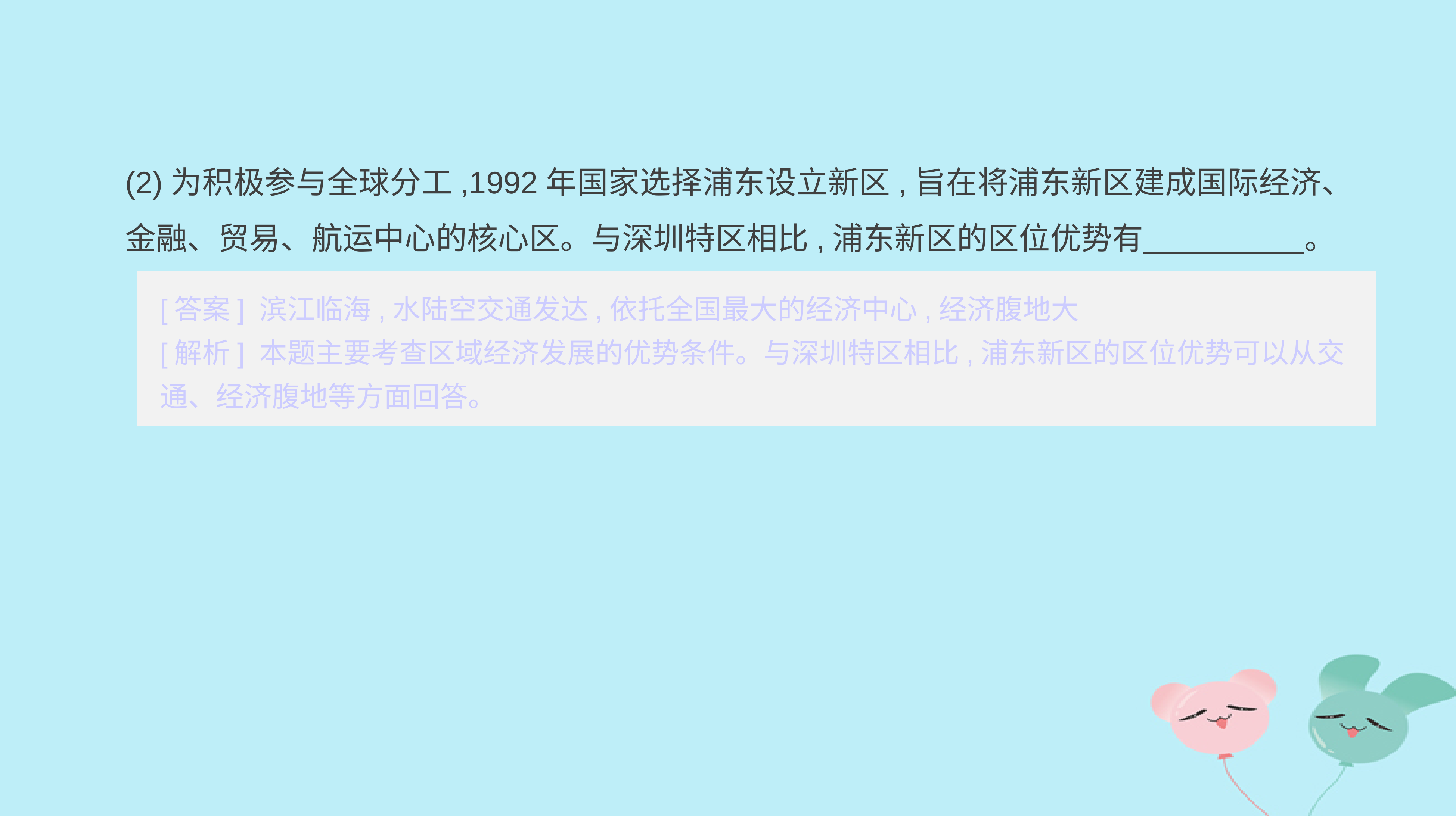

(2)为积极参与全球分工,1992年国家选择浦东设立新区,旨在将浦东新区建成国际经济、金融、贸易、航运中心的核心区。与深圳特区相比,浦东新区的区位优势有                       。

[答案] 滨江临海,水陆空交通发达,依托全国最大的经济中心,经济腹地大
[解析] 本题主要考查区域经济发展的优势条件。与深圳特区相比,浦东新区的区位优势可以从交通、经济腹地等方面回答。